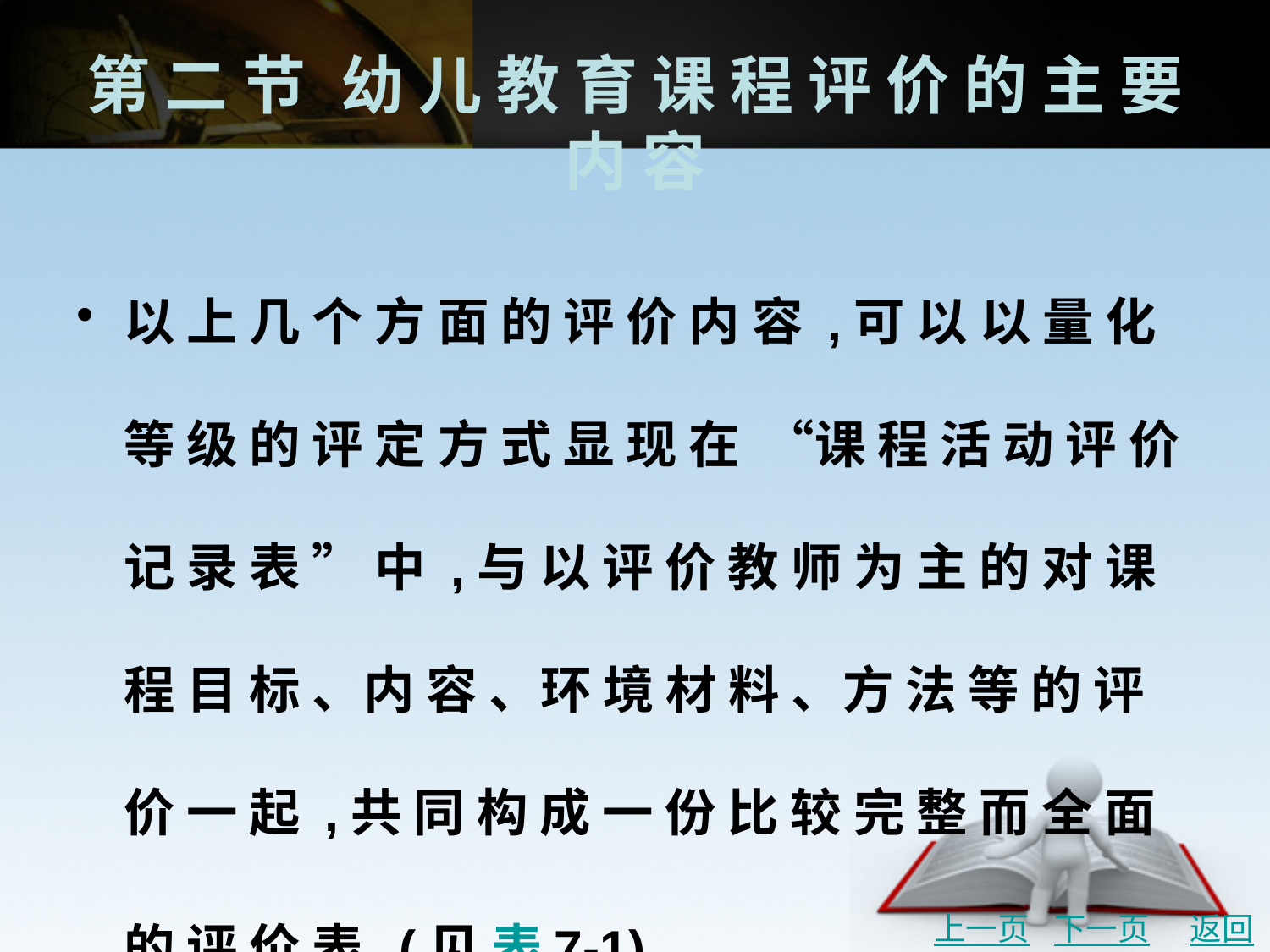

# 第 二 节	幼 儿 教 育 课 程 评 价 的 主 要 内 容
以 上 几 个 方 面 的 评 价 内 容 ,可 以 以 量 化 等 级 的 评 定 方 式 显 现 在  “课 程 活 动 评 价 记 录 表 ” 中 ,与 以 评 价 教 师 为 主 的 对 课 程 目 标 、内 容 、环 境 材 料 、方 法 等 的 评 价 一 起 ,共 同 构 成 一 份 比 较 完 整 而 全 面 的 评 价 表  (见 表 7-1)。

上一页
下一页
返回